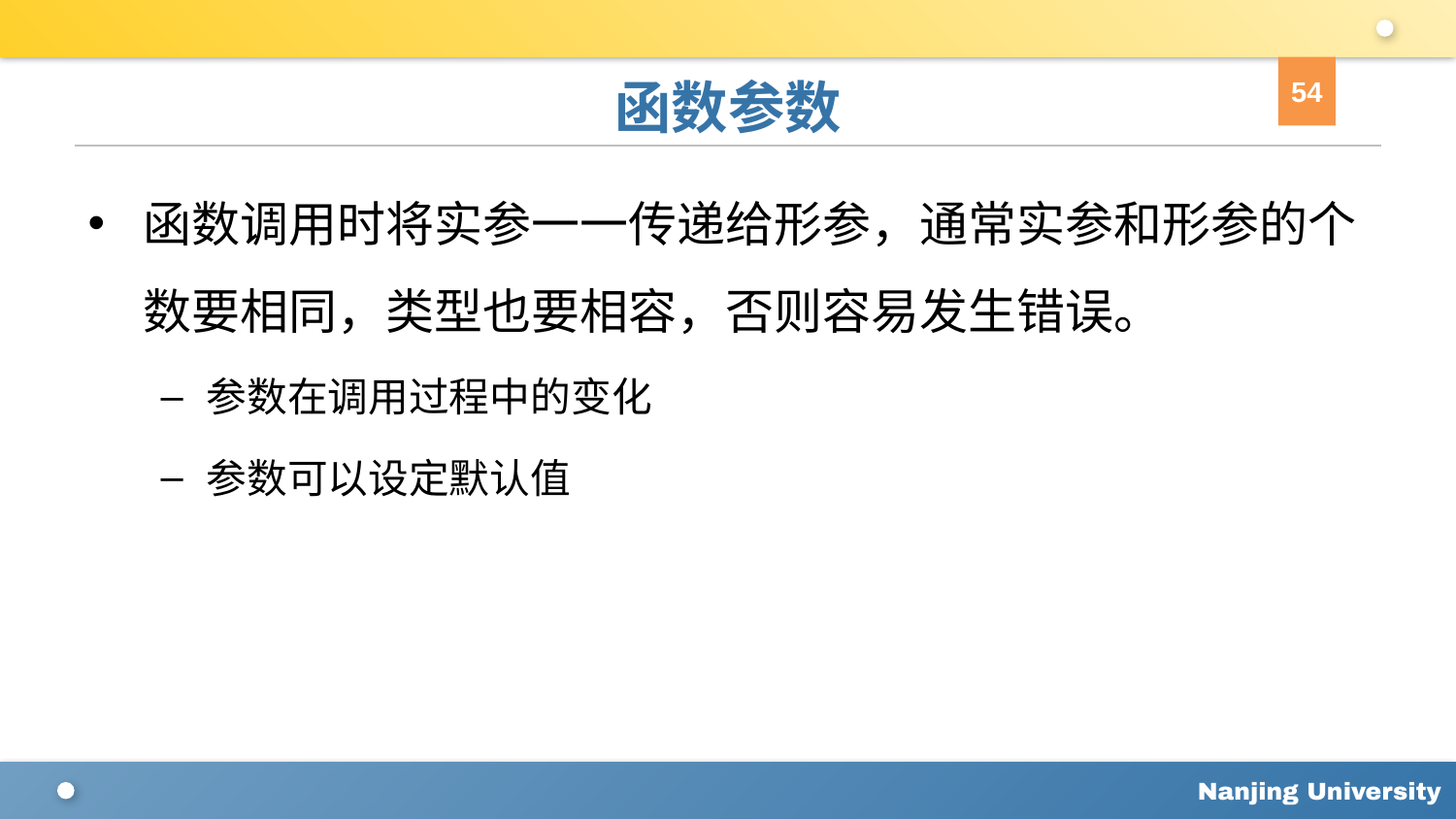

54
# 函数参数
函数调用时将实参一一传递给形参，通常实参和形参的个数要相同，类型也要相容，否则容易发生错误。
参数在调用过程中的变化
参数可以设定默认值